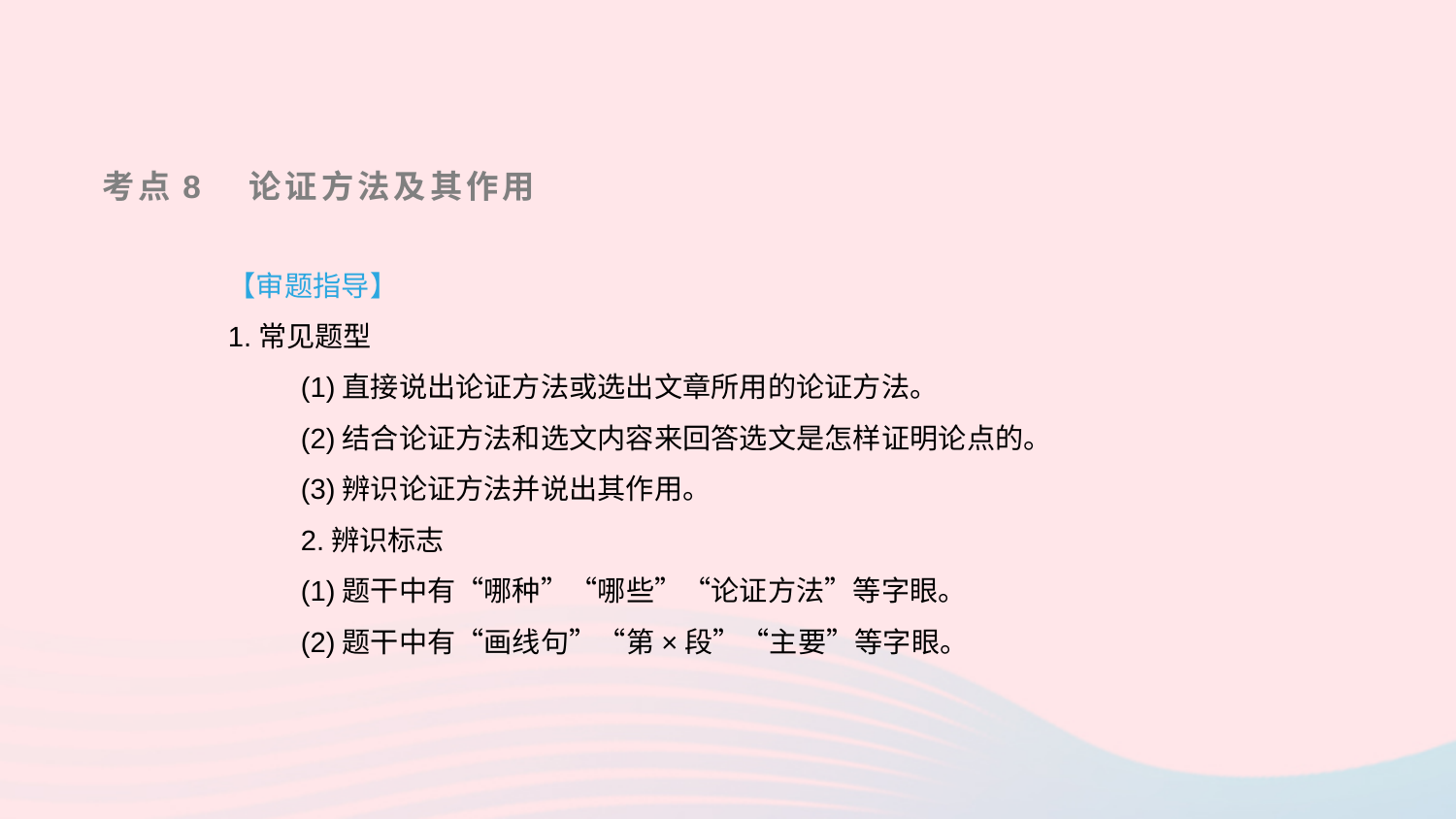

考点8　论证方法及其作用
【审题指导】
1.常见题型
(1)直接说出论证方法或选出文章所用的论证方法。
(2)结合论证方法和选文内容来回答选文是怎样证明论点的。
(3)辨识论证方法并说出其作用。
2.辨识标志
(1)题干中有“哪种”“哪些”“论证方法”等字眼。
(2)题干中有“画线句”“第×段”“主要”等字眼。